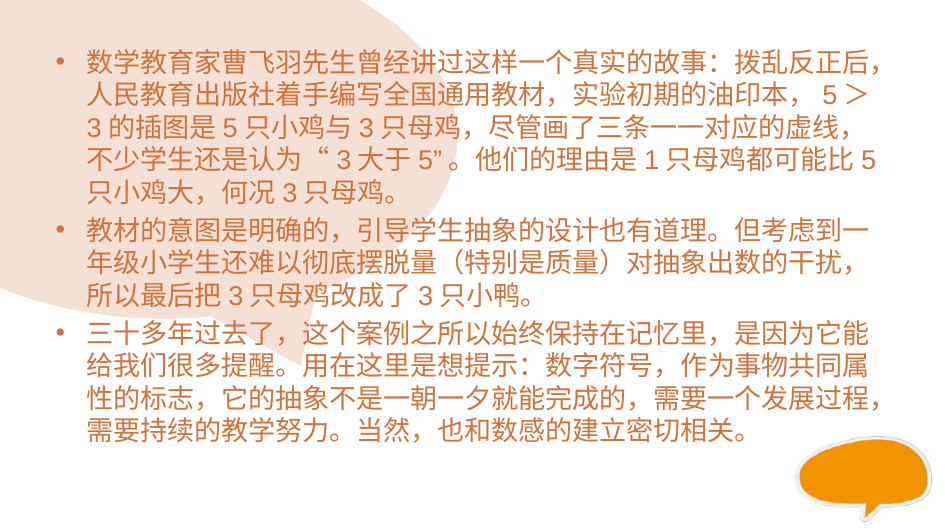

#
数学教育家曹飞羽先生曾经讲过这样一个真实的故事：拨乱反正后，人民教育出版社着手编写全国通用教材，实验初期的油印本，5＞3的插图是5只小鸡与3只母鸡，尽管画了三条一一对应的虚线，不少学生还是认为“3大于5”。他们的理由是1只母鸡都可能比5只小鸡大，何况3只母鸡。
教材的意图是明确的，引导学生抽象的设计也有道理。但考虑到一年级小学生还难以彻底摆脱量（特别是质量）对抽象出数的干扰，所以最后把3只母鸡改成了3只小鸭。
三十多年过去了，这个案例之所以始终保持在记忆里，是因为它能给我们很多提醒。用在这里是想提示：数字符号，作为事物共同属性的标志，它的抽象不是一朝一夕就能完成的，需要一个发展过程，需要持续的教学努力。当然，也和数感的建立密切相关。